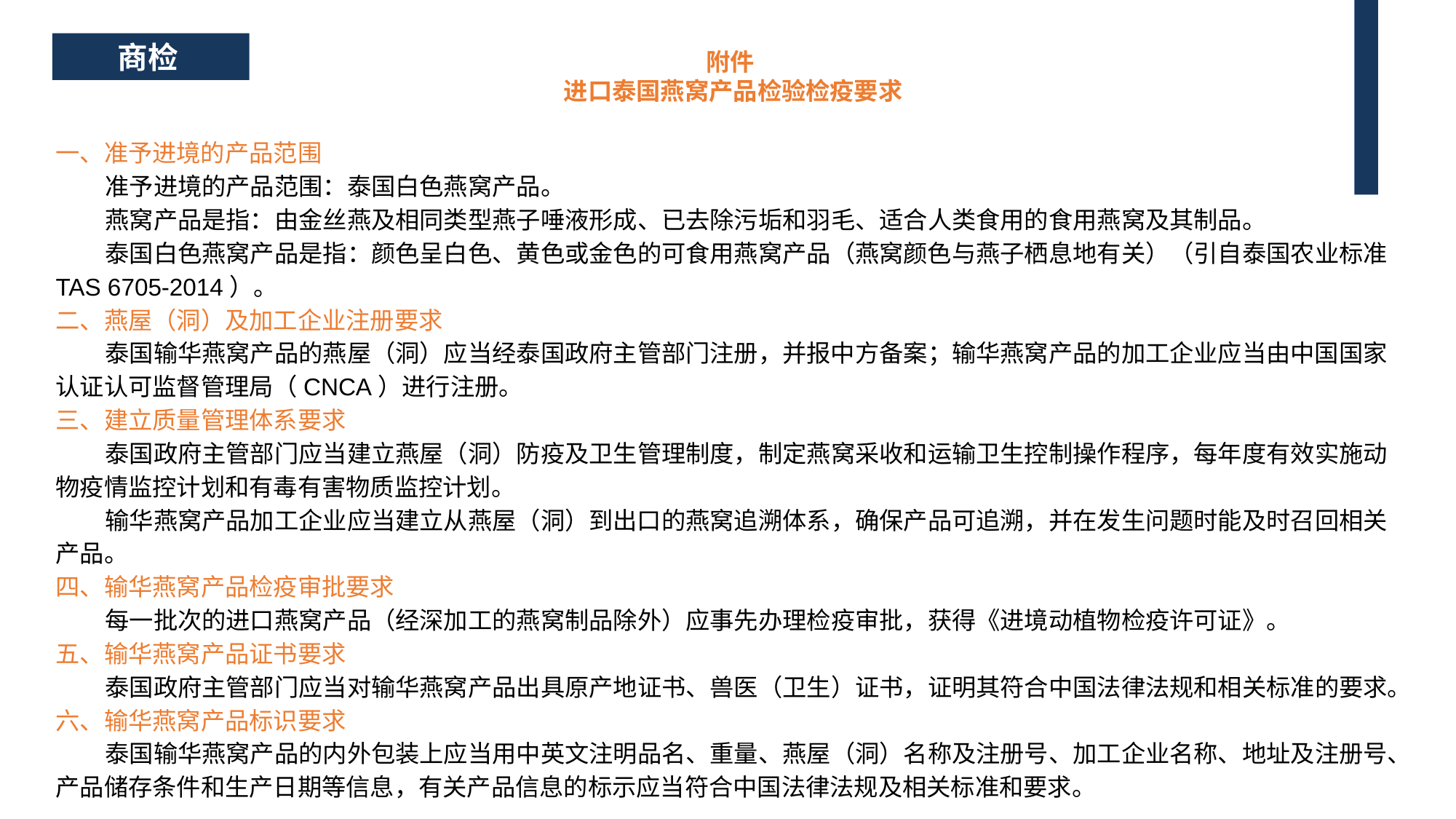

商检

附件
进口泰国燕窝产品检验检疫要求

一、准予进境的产品范围
        准予进境的产品范围：泰国白色燕窝产品。
        燕窝产品是指：由金丝燕及相同类型燕子唾液形成、已去除污垢和羽毛、适合人类食用的食用燕窝及其制品。
        泰国白色燕窝产品是指：颜色呈白色、黄色或金色的可食用燕窝产品（燕窝颜色与燕子栖息地有关）（引自泰国农业标准TAS 6705-2014）。
二、燕屋（洞）及加工企业注册要求
        泰国输华燕窝产品的燕屋（洞）应当经泰国政府主管部门注册，并报中方备案；输华燕窝产品的加工企业应当由中国国家认证认可监督管理局（CNCA）进行注册。
三、建立质量管理体系要求
        泰国政府主管部门应当建立燕屋（洞）防疫及卫生管理制度，制定燕窝采收和运输卫生控制操作程序，每年度有效实施动物疫情监控计划和有毒有害物质监控计划。
        输华燕窝产品加工企业应当建立从燕屋（洞）到出口的燕窝追溯体系，确保产品可追溯，并在发生问题时能及时召回相关产品。
四、输华燕窝产品检疫审批要求
        每一批次的进口燕窝产品（经深加工的燕窝制品除外）应事先办理检疫审批，获得《进境动植物检疫许可证》。
五、输华燕窝产品证书要求
        泰国政府主管部门应当对输华燕窝产品出具原产地证书、兽医（卫生）证书，证明其符合中国法律法规和相关标准的要求。
六、输华燕窝产品标识要求
        泰国输华燕窝产品的内外包装上应当用中英文注明品名、重量、燕屋（洞）名称及注册号、加工企业名称、地址及注册号、产品储存条件和生产日期等信息，有关产品信息的标示应当符合中国法律法规及相关标准和要求。